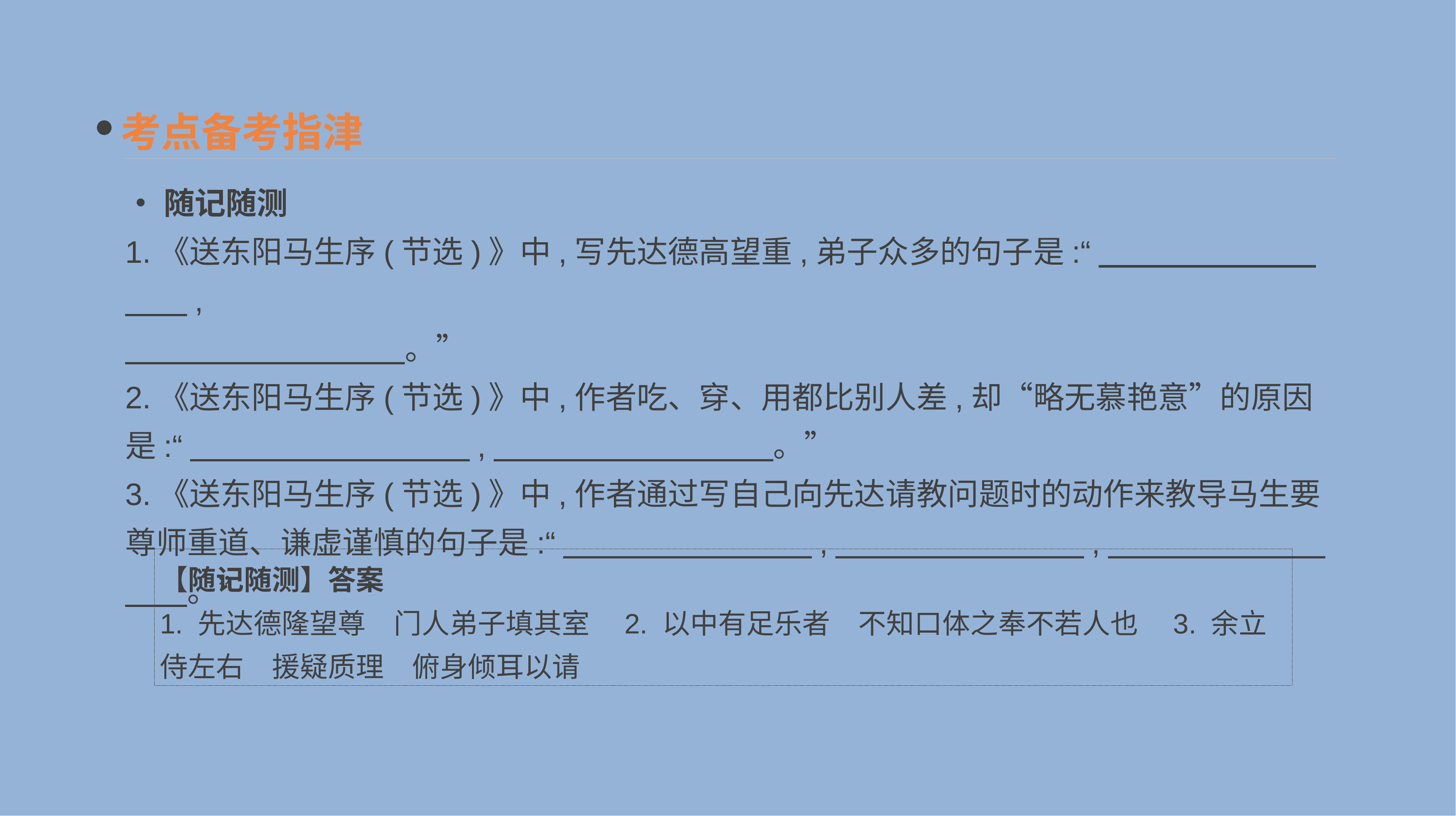

考点备考指津

•随记随测
1.《送东阳马生序(节选)》中,写先达德高望重,弟子众多的句子是:“　　　　　　　　　,
　　　　　　　　　。”
2.《送东阳马生序(节选)》中,作者吃、穿、用都比别人差,却“略无慕艳意”的原因是:“　　　　　　　　　,　　　　　　　　　。”
3.《送东阳马生序(节选)》中,作者通过写自己向先达请教问题时的动作来教导马生要尊师重道、谦虚谨慎的句子是:“　　　　　　　　,　　　　　　　　,　　　　　　　　　。”
【随记随测】答案
1. 先达德隆望尊　门人弟子填其室　2. 以中有足乐者　不知口体之奉不若人也　3. 余立侍左右　援疑质理　俯身倾耳以请